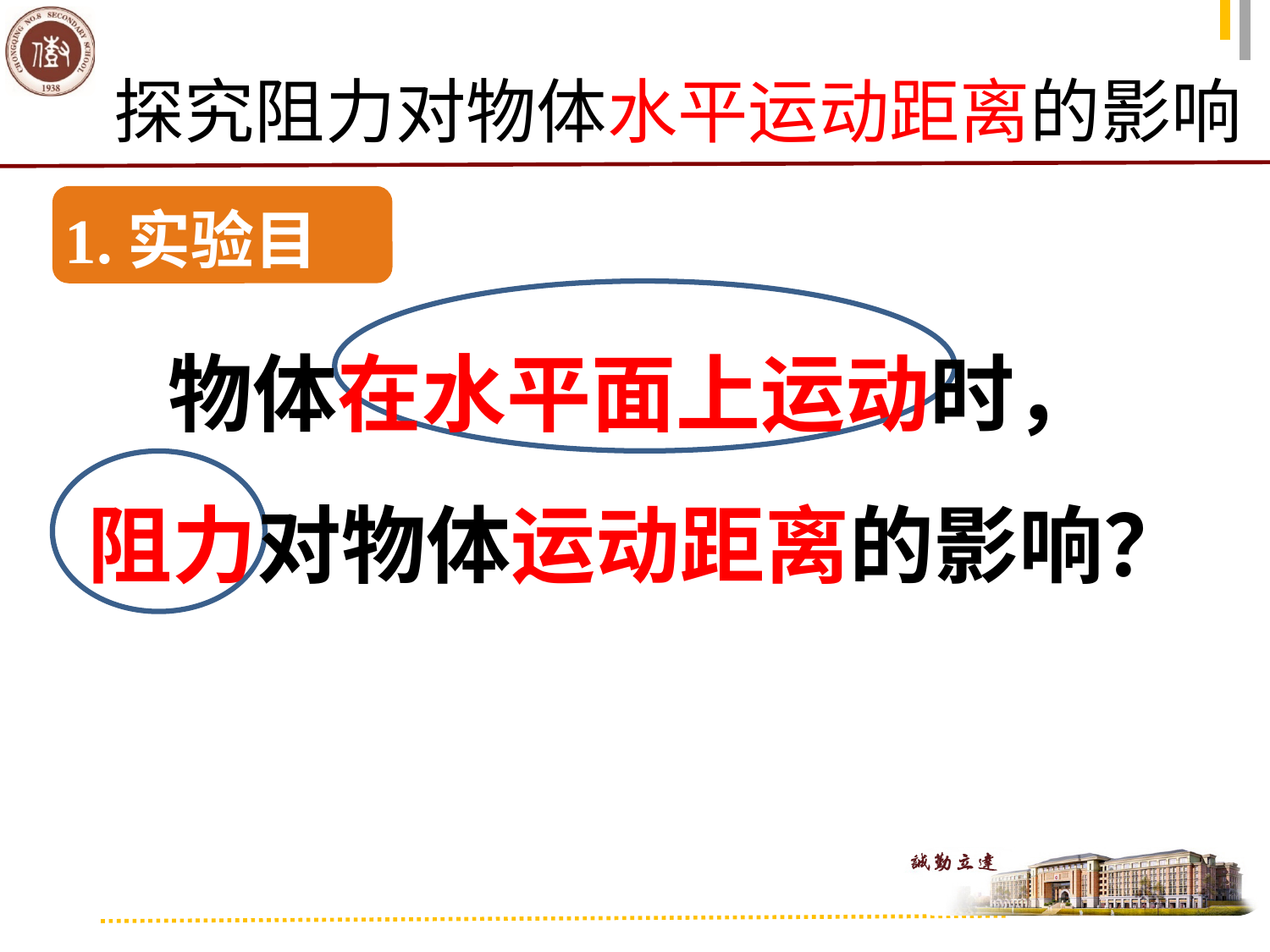

探究阻力对物体水平运动距离的影响

1.实验目的

    物体在水平面上运动时，
阻力对物体运动距离的影响？